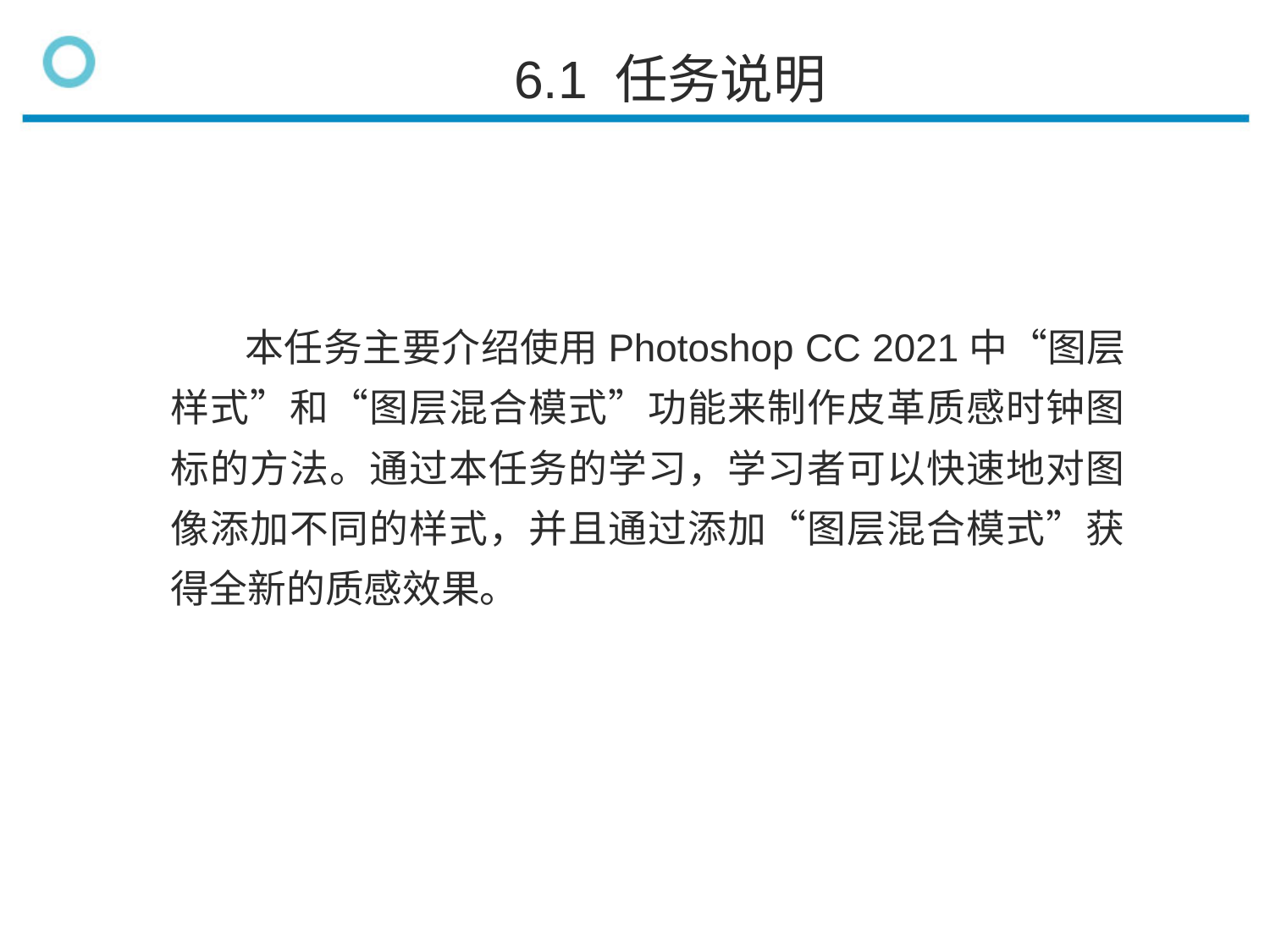

6.1 任务说明

本任务主要介绍使用Photoshop CC 2021中“图层样式”和“图层混合模式”功能来制作皮革质感时钟图标的方法。通过本任务的学习，学习者可以快速地对图像添加不同的样式，并且通过添加“图层混合模式”获得全新的质感效果。